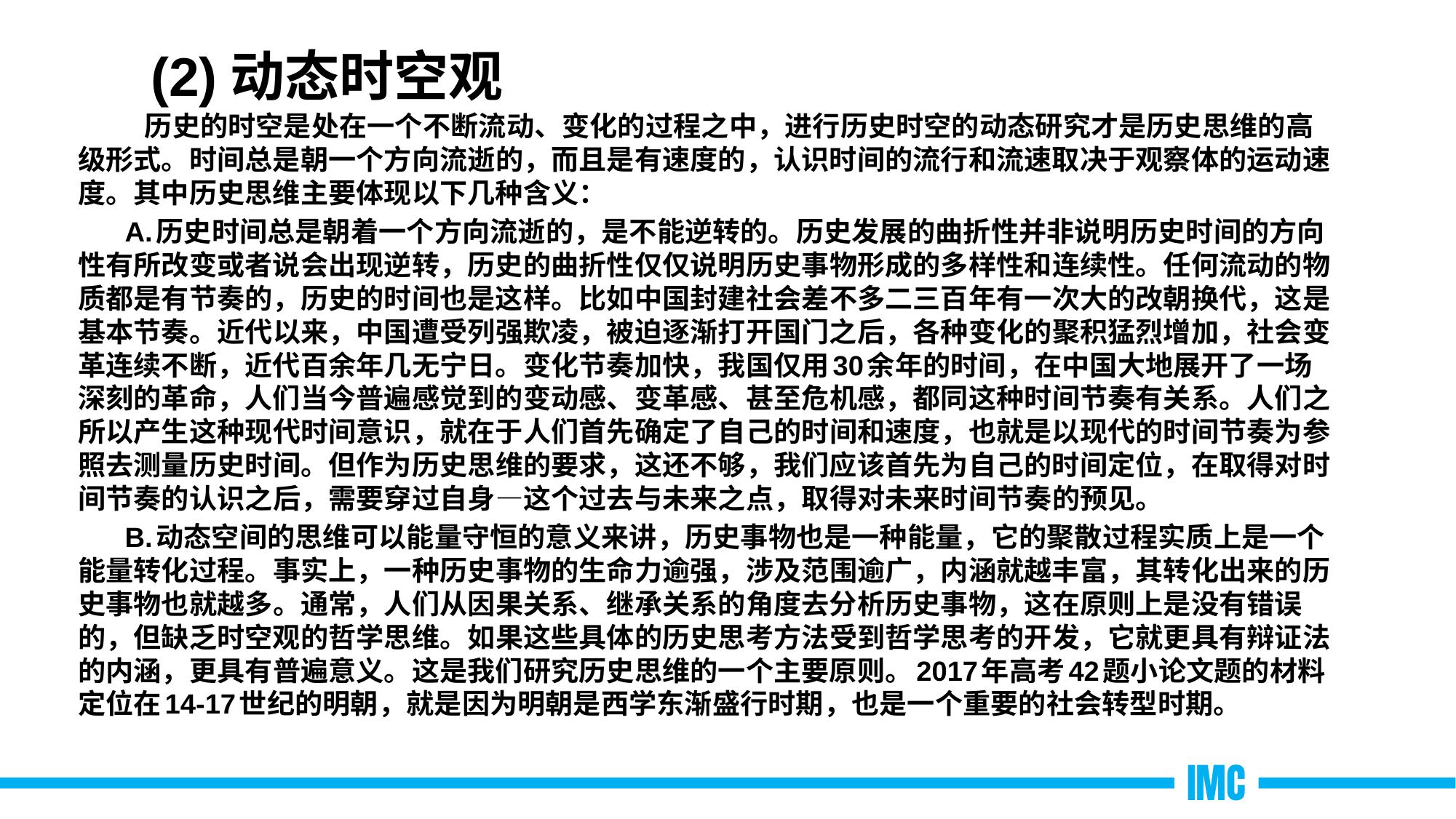

# (2)动态时空观
          历史的时空是处在一个不断流动、变化的过程之中，进行历史时空的动态研究才是历史思维的高级形式。时间总是朝一个方向流逝的，而且是有速度的，认识时间的流行和流速取决于观察体的运动速度。其中历史思维主要体现以下几种含义：
      A.历史时间总是朝着一个方向流逝的，是不能逆转的。历史发展的曲折性并非说明历史时间的方向性有所改变或者说会出现逆转，历史的曲折性仅仅说明历史事物形成的多样性和连续性。任何流动的物质都是有节奏的，历史的时间也是这样。比如中国封建社会差不多二三百年有一次大的改朝换代，这是基本节奏。近代以来，中国遭受列强欺凌，被迫逐渐打开国门之后，各种变化的聚积猛烈增加，社会变革连续不断，近代百余年几无宁日。变化节奏加快，我国仅用30余年的时间，在中国大地展开了一场深刻的革命，人们当今普遍感觉到的变动感、变革感、甚至危机感，都同这种时间节奏有关系。人们之所以产生这种现代时间意识，就在于人们首先确定了自己的时间和速度，也就是以现代的时间节奏为参照去测量历史时间。但作为历史思维的要求，这还不够，我们应该首先为自己的时间定位，在取得对时间节奏的认识之后，需要穿过自身—这个过去与未来之点，取得对未来时间节奏的预见。
      B.动态空间的思维可以能量守恒的意义来讲，历史事物也是一种能量，它的聚散过程实质上是一个能量转化过程。事实上，一种历史事物的生命力逾强，涉及范围逾广，内涵就越丰富，其转化出来的历史事物也就越多。通常，人们从因果关系、继承关系的角度去分析历史事物，这在原则上是没有错误的，但缺乏时空观的哲学思维。如果这些具体的历史思考方法受到哲学思考的开发，它就更具有辩证法的内涵，更具有普遍意义。这是我们研究历史思维的一个主要原则。2017年高考42题小论文题的材料定位在14-17世纪的明朝，就是因为明朝是西学东渐盛行时期，也是一个重要的社会转型时期。